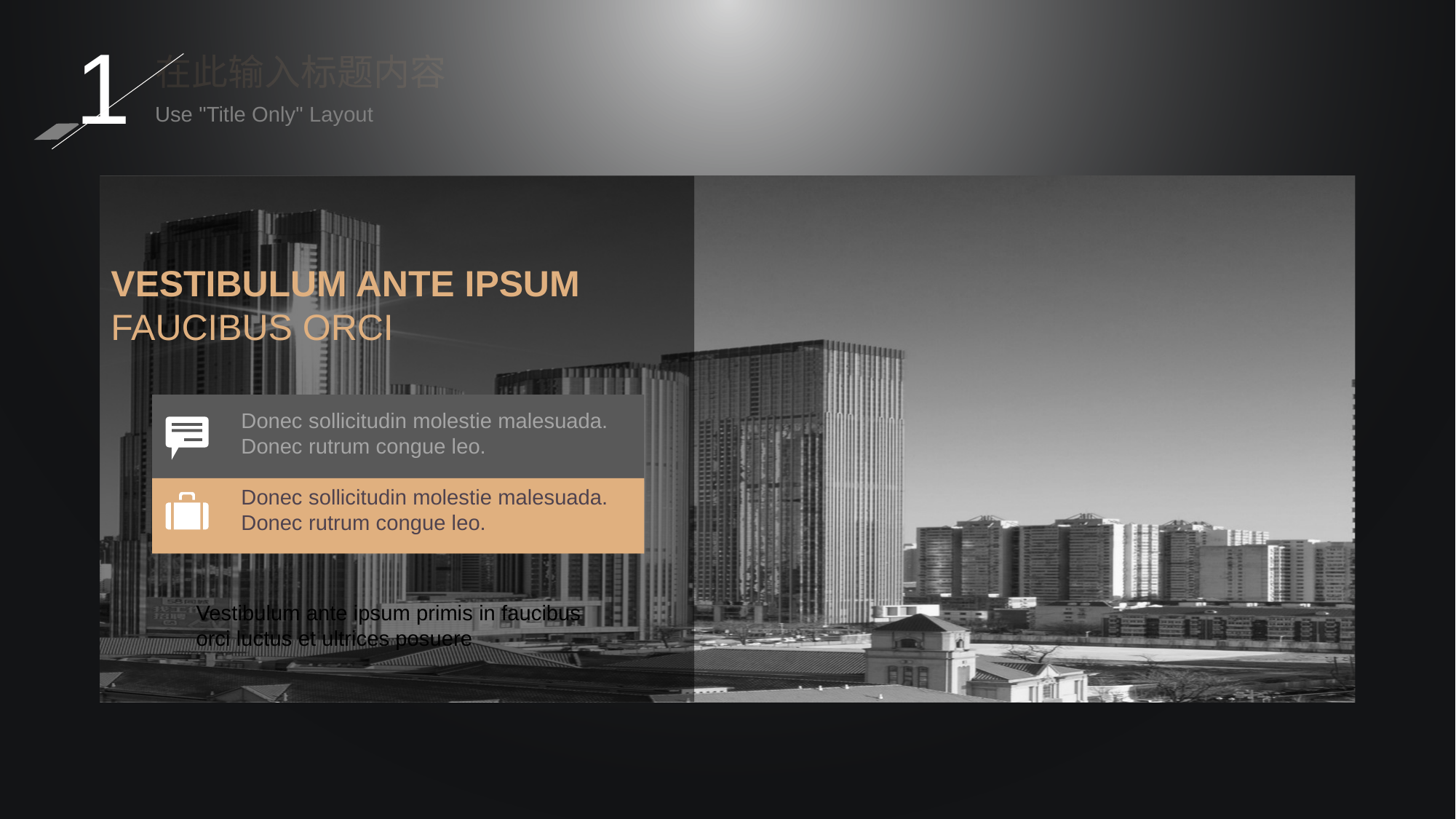

1

在此输入标题内容
Use "Title Only" Layout

VESTIBULUM ANTE IPSUM FAUCIBUS ORCI

Donec sollicitudin molestie malesuada. Donec rutrum congue leo.

Donec sollicitudin molestie malesuada. Donec rutrum congue leo.

Vestibulum ante ipsum primis in faucibus orci luctus et ultrices posuere